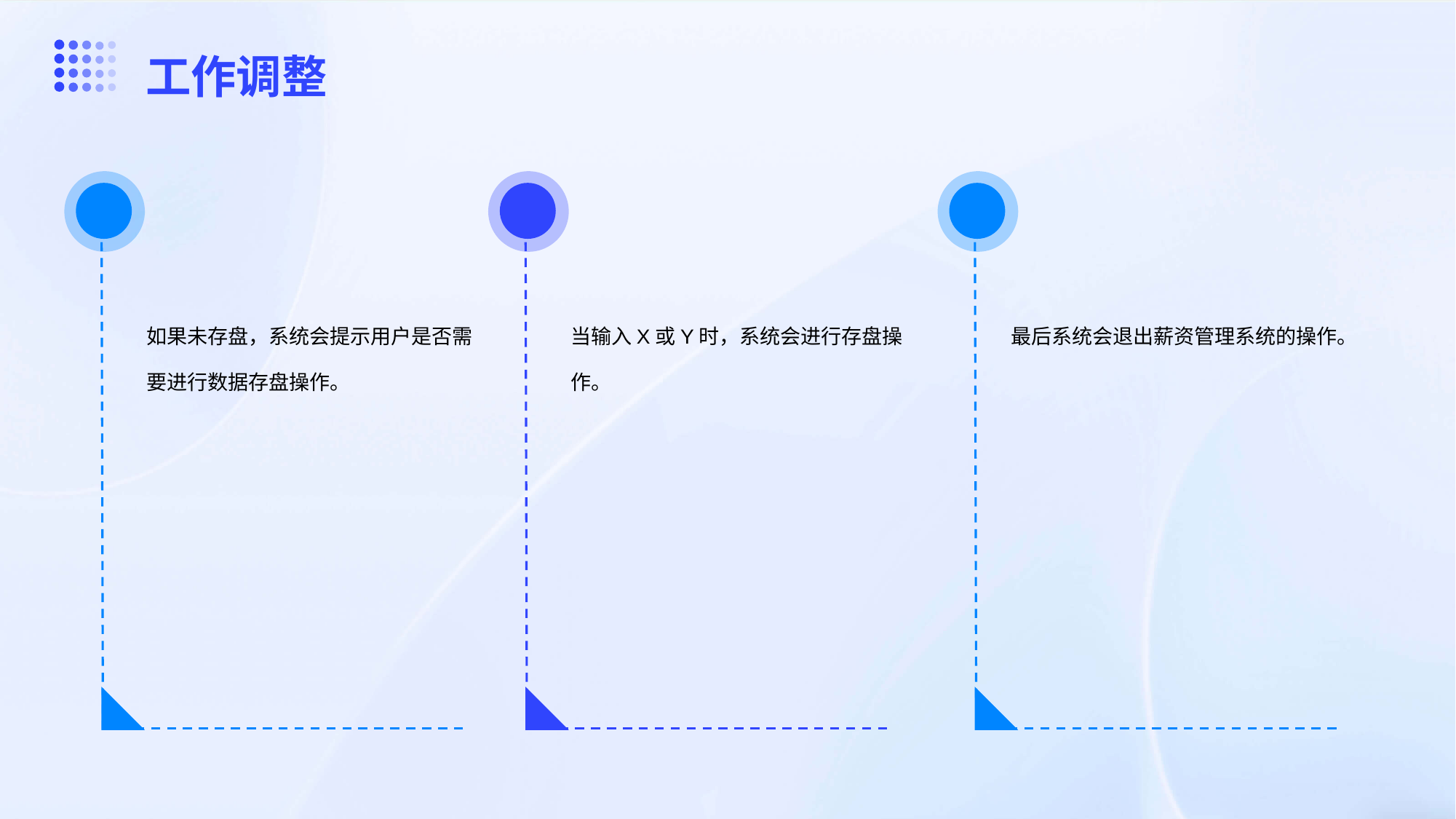

工作调整

如果未存盘，系统会提示用户是否需要进行数据存盘操作。
当输入X或Y时，系统会进行存盘操作。
最后系统会退出薪资管理系统的操作。